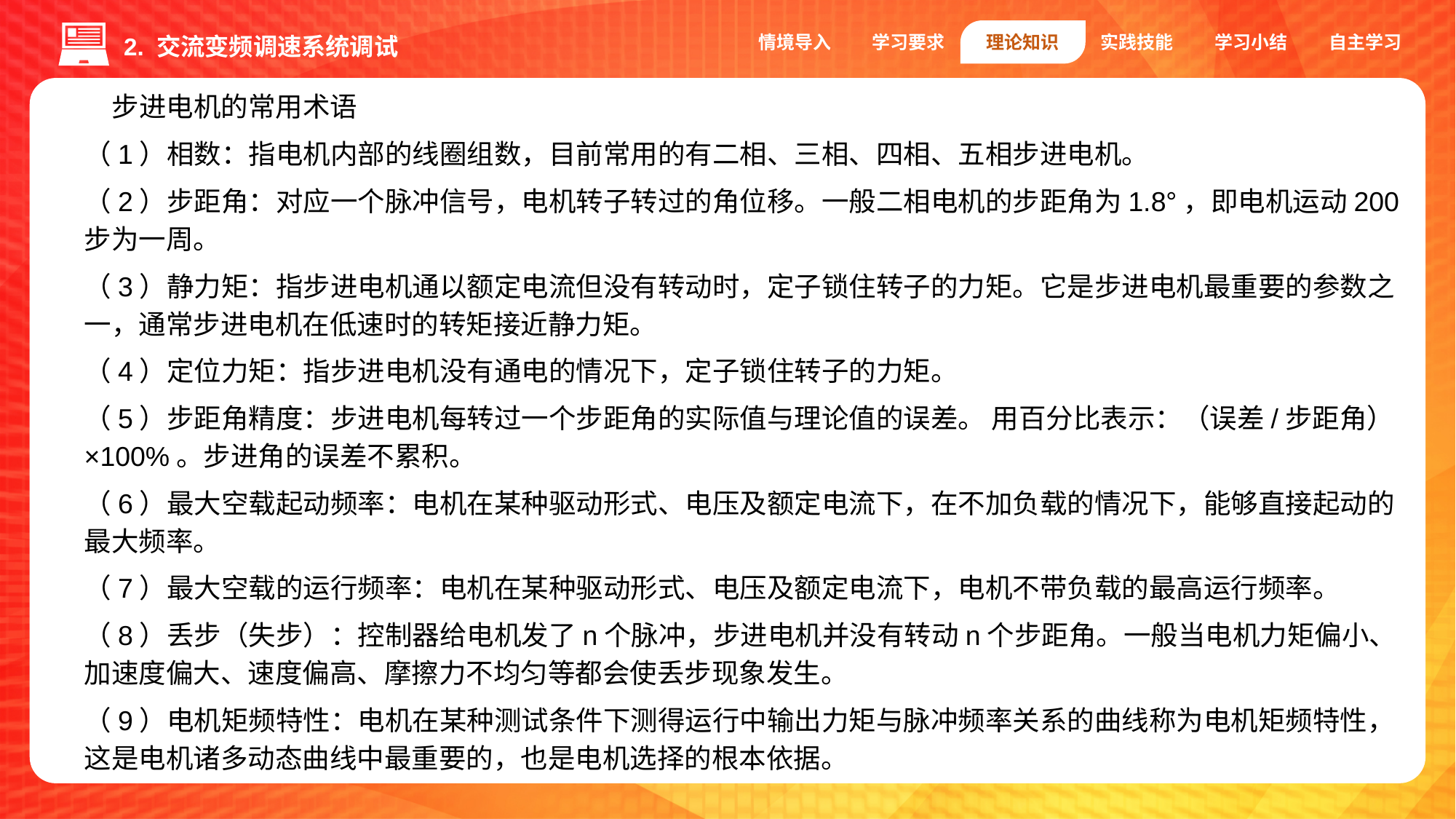

情境导入
学习要求
理论知识
实践技能
学习小结
自主学习

2. 交流变频调速系统调试
步进电机的常用术语
（1）相数：指电机内部的线圈组数，目前常用的有二相、三相、四相、五相步进电机。
（2）步距角：对应一个脉冲信号，电机转子转过的角位移。一般二相电机的步距角为1.8°，即电机运动200步为一周。
（3）静力矩：指步进电机通以额定电流但没有转动时，定子锁住转子的力矩。它是步进电机最重要的参数之一，通常步进电机在低速时的转矩接近静力矩。
（4）定位力矩：指步进电机没有通电的情况下，定子锁住转子的力矩。
（5）步距角精度：步进电机每转过一个步距角的实际值与理论值的误差。 用百分比表示：（误差/步距角）×100%。步进角的误差不累积。
（6）最大空载起动频率：电机在某种驱动形式、电压及额定电流下，在不加负载的情况下，能够直接起动的最大频率。
（7）最大空载的运行频率：电机在某种驱动形式、电压及额定电流下，电机不带负载的最高运行频率。
（8）丢步（失步）：控制器给电机发了n个脉冲，步进电机并没有转动n个步距角。一般当电机力矩偏小、加速度偏大、速度偏高、摩擦力不均匀等都会使丢步现象发生。
（9）电机矩频特性：电机在某种测试条件下测得运行中输出力矩与脉冲频率关系的曲线称为电机矩频特性，这是电机诸多动态曲线中最重要的，也是电机选择的根本依据。